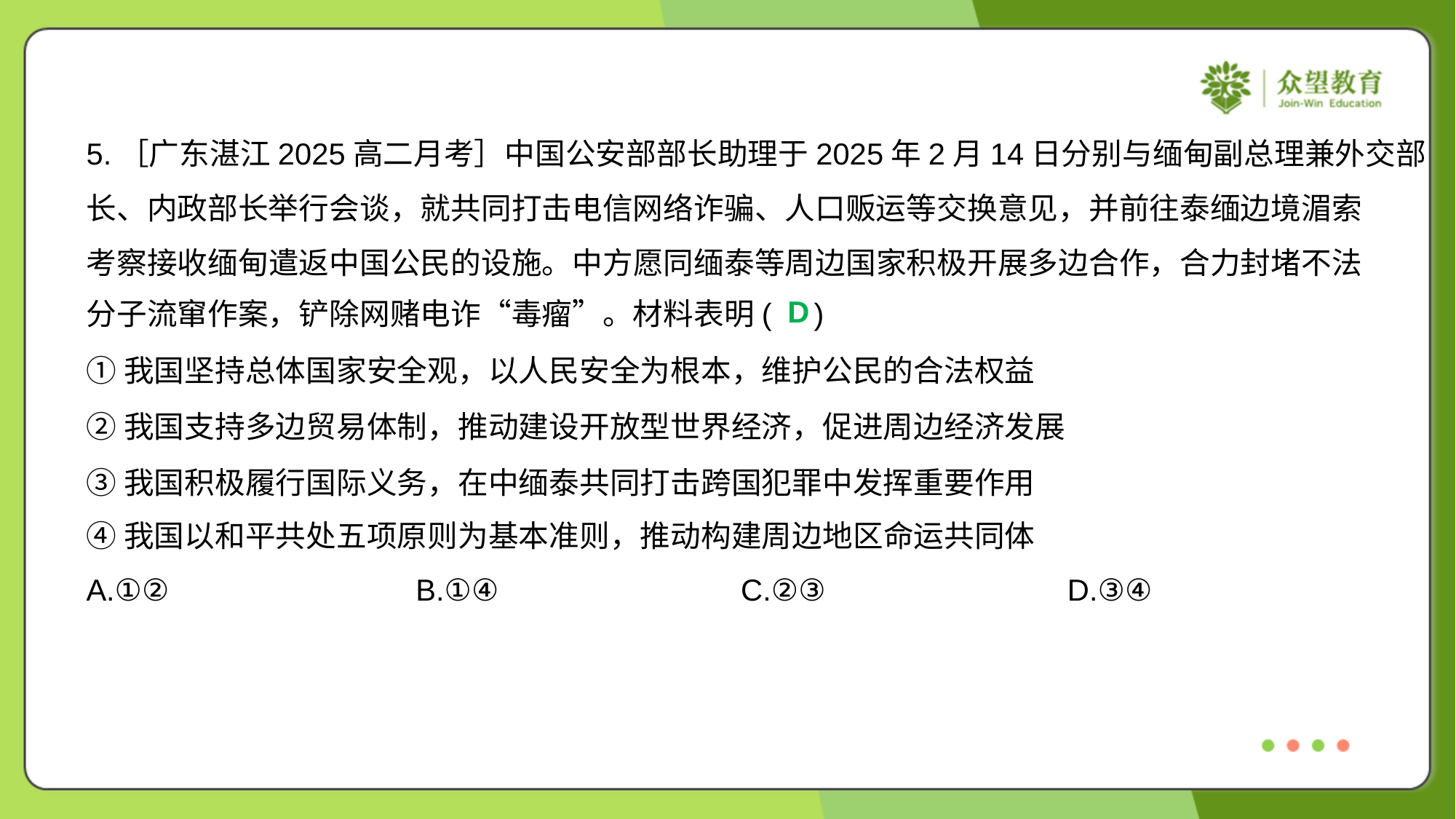

5.［广东湛江2025高二月考］中国公安部部长助理于2025年2月14日分别与缅甸副总理兼外交部
长、内政部长举行会谈，就共同打击电信网络诈骗、人口贩运等交换意见，并前往泰缅边境湄索
考察接收缅甸遣返中国公民的设施。中方愿同缅泰等周边国家积极开展多边合作，合力封堵不法
分子流窜作案，铲除网赌电诈“毒瘤”。材料表明(     )
D
①我国坚持总体国家安全观，以人民安全为根本，维护公民的合法权益
②我国支持多边贸易体制，推动建设开放型世界经济，促进周边经济发展
③我国积极履行国际义务，在中缅泰共同打击跨国犯罪中发挥重要作用
④我国以和平共处五项原则为基本准则，推动构建周边地区命运共同体
A.①②	B.①④	C.②③	D.③④